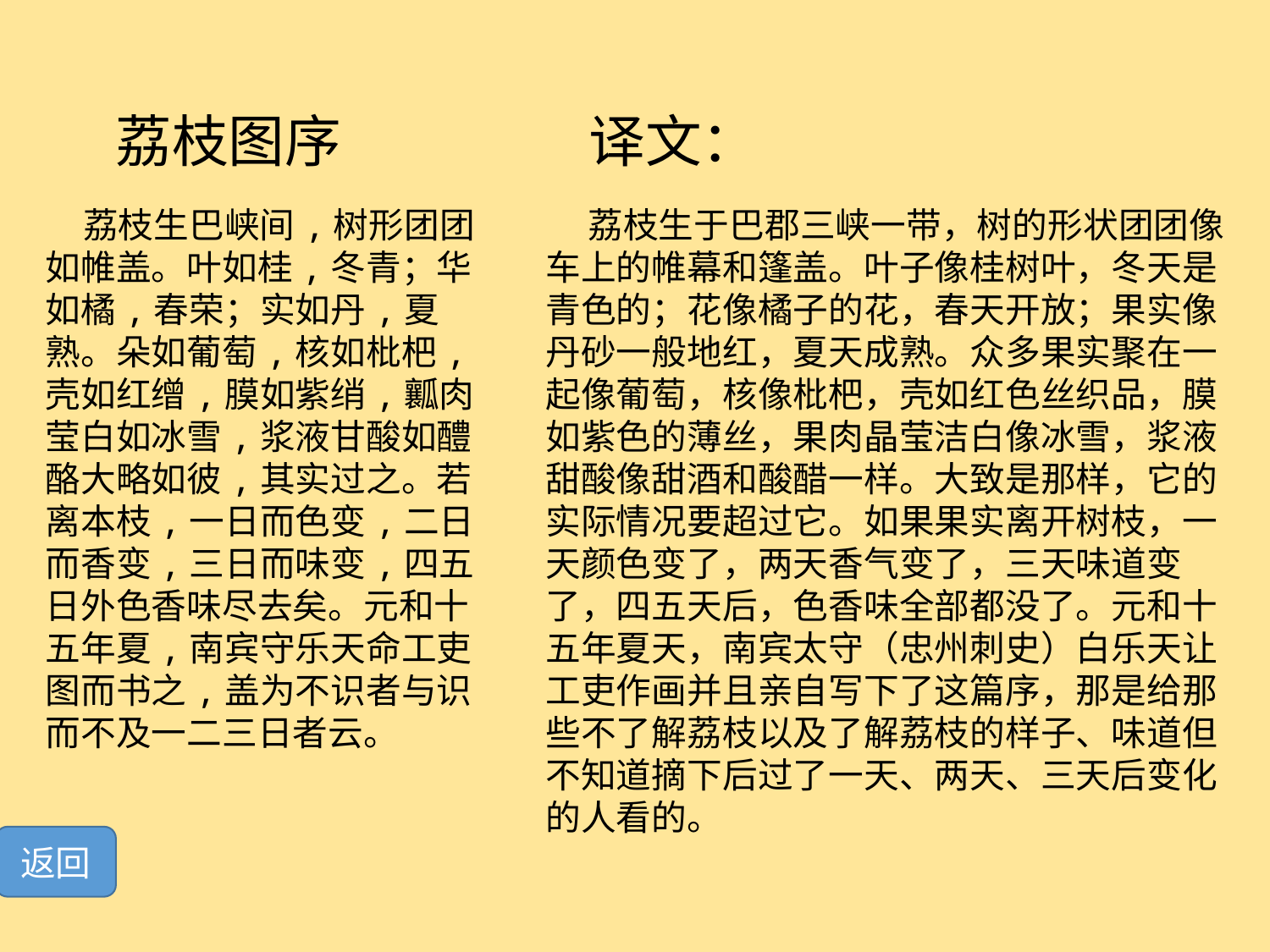

荔枝图序
译文：
    荔枝生巴峡间,树形团团如帷盖。叶如桂,冬青；华如橘,春荣；实如丹,夏熟。朵如葡萄,核如枇杷,壳如红缯,膜如紫绡,瓤肉莹白如冰雪,浆液甘酸如醴酪大略如彼,其实过之。若离本枝,一日而色变,二日而香变,三日而味变,四五日外色香味尽去矣。元和十五年夏,南宾守乐天命工吏图而书之,盖为不识者与识而不及一二三日者云。
荔枝生于巴郡三峡一带，树的形状团团像车上的帷幕和篷盖。叶子像桂树叶，冬天是青色的；花像橘子的花，春天开放；果实像丹砂一般地红，夏天成熟。众多果实聚在一起像葡萄，核像枇杷，壳如红色丝织品，膜如紫色的薄丝，果肉晶莹洁白像冰雪，浆液甜酸像甜酒和酸醋一样。大致是那样，它的实际情况要超过它。如果果实离开树枝，一天颜色变了，两天香气变了，三天味道变了，四五天后，色香味全部都没了。元和十五年夏天，南宾太守（忠州刺史）白乐天让工吏作画并且亲自写下了这篇序，那是给那些不了解荔枝以及了解荔枝的样子、味道但不知道摘下后过了一天、两天、三天后变化的人看的。
返回